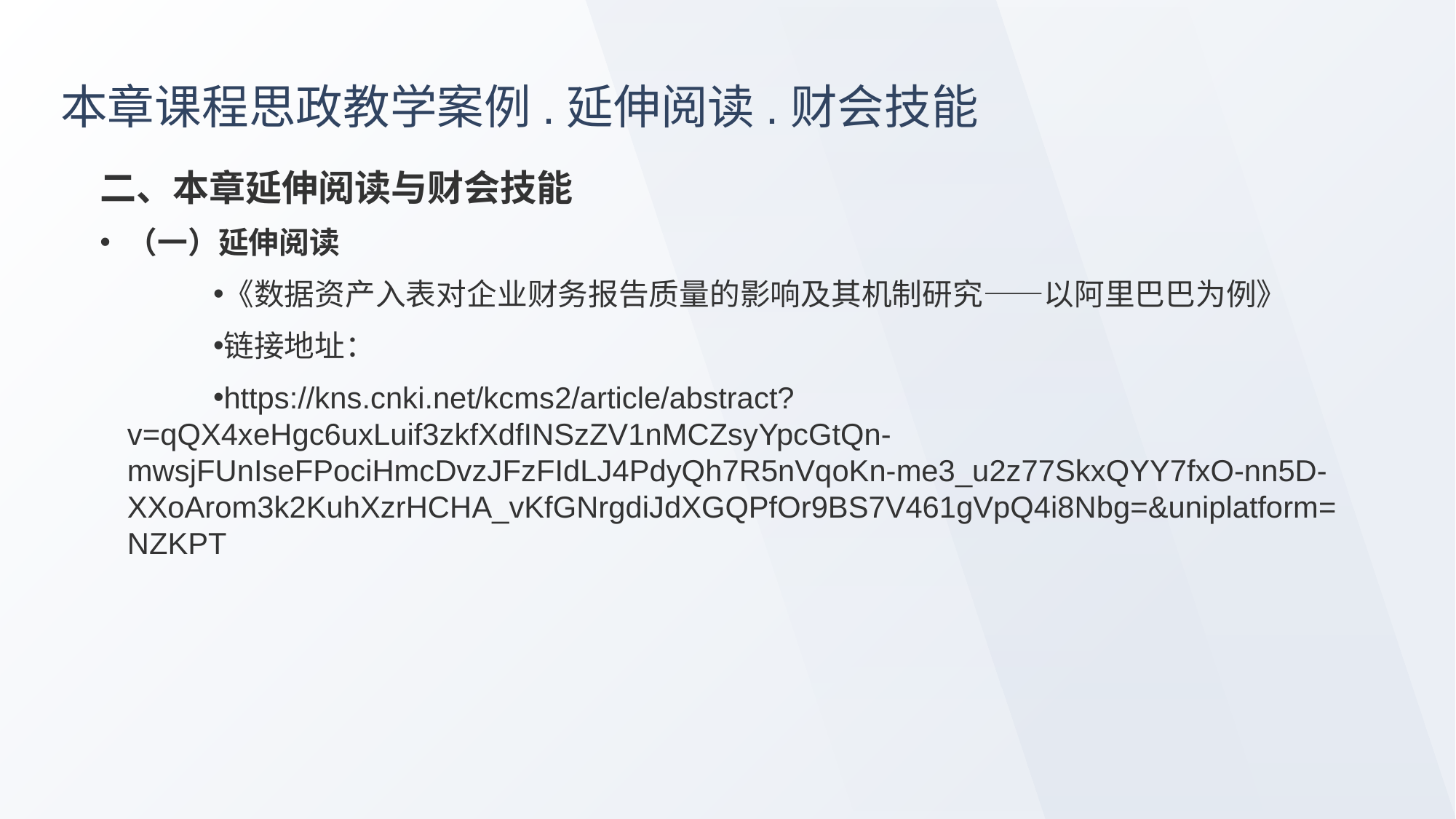

# 本章课程思政教学案例.延伸阅读.财会技能
二、本章延伸阅读与财会技能
（一）延伸阅读
《数据资产入表对企业财务报告质量的影响及其机制研究——以阿里巴巴为例》
链接地址：
https://kns.cnki.net/kcms2/article/abstract?v=qQX4xeHgc6uxLuif3zkfXdfINSzZV1nMCZsyYpcGtQn-mwsjFUnIseFPociHmcDvzJFzFIdLJ4PdyQh7R5nVqoKn-me3_u2z77SkxQYY7fxO-nn5D-XXoArom3k2KuhXzrHCHA_vKfGNrgdiJdXGQPfOr9BS7V461gVpQ4i8Nbg=&uniplatform=NZKPT